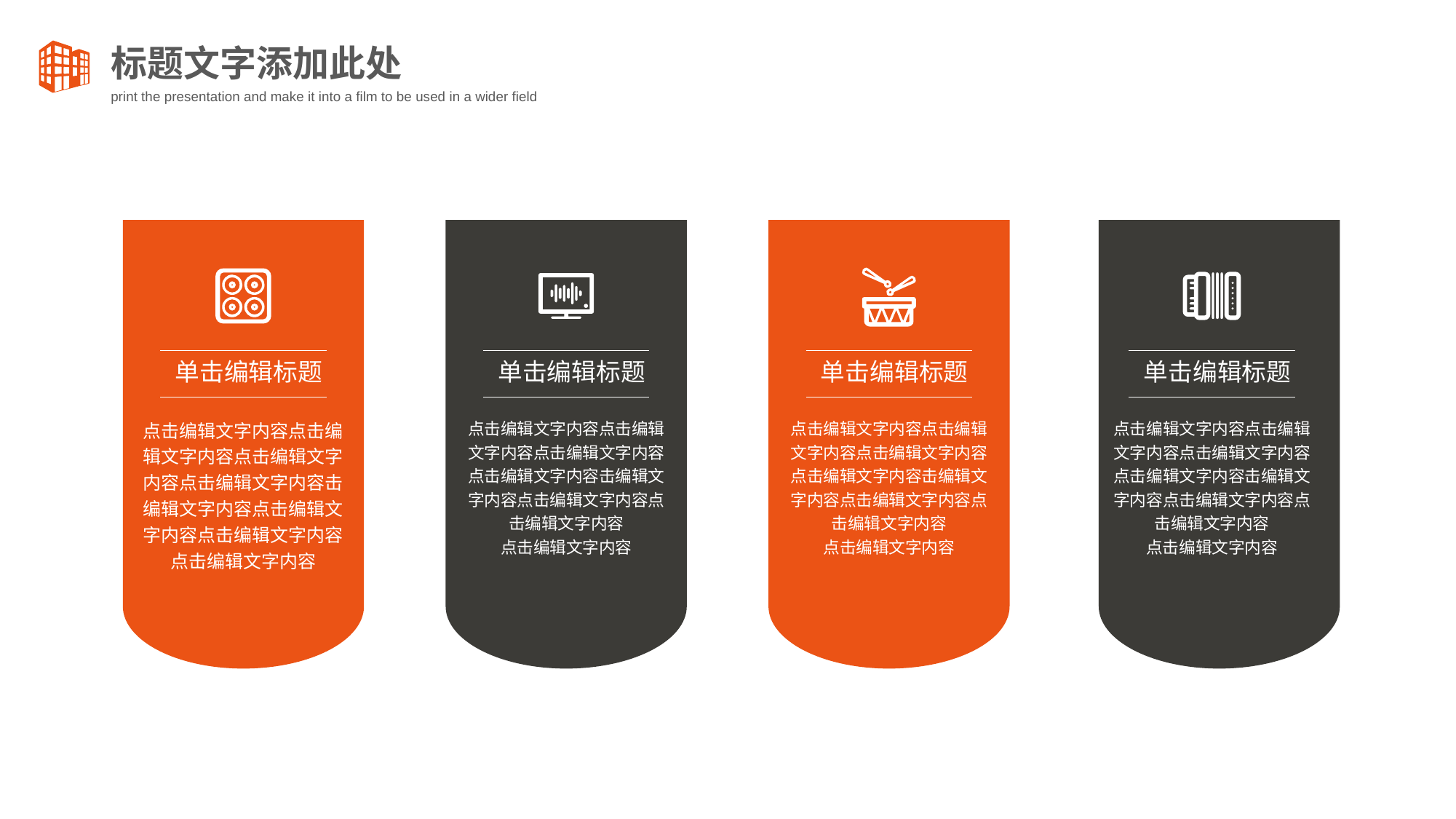

标题文字添加此处
print the presentation and make it into a film to be used in a wider field

单击编辑标题
单击编辑标题
单击编辑标题
单击编辑标题
点击编辑文字内容点击编辑文字内容点击编辑文字内容点击编辑文字内容击编辑文字内容点击编辑文字内容点击编辑文字内容
点击编辑文字内容

点击编辑文字内容点击编辑文字内容点击编辑文字内容点击编辑文字内容击编辑文字内容点击编辑文字内容点击编辑文字内容
点击编辑文字内容

点击编辑文字内容点击编辑文字内容点击编辑文字内容点击编辑文字内容击编辑文字内容点击编辑文字内容点击编辑文字内容
点击编辑文字内容

点击编辑文字内容点击编辑文字内容点击编辑文字内容点击编辑文字内容击编辑文字内容点击编辑文字内容点击编辑文字内容
点击编辑文字内容